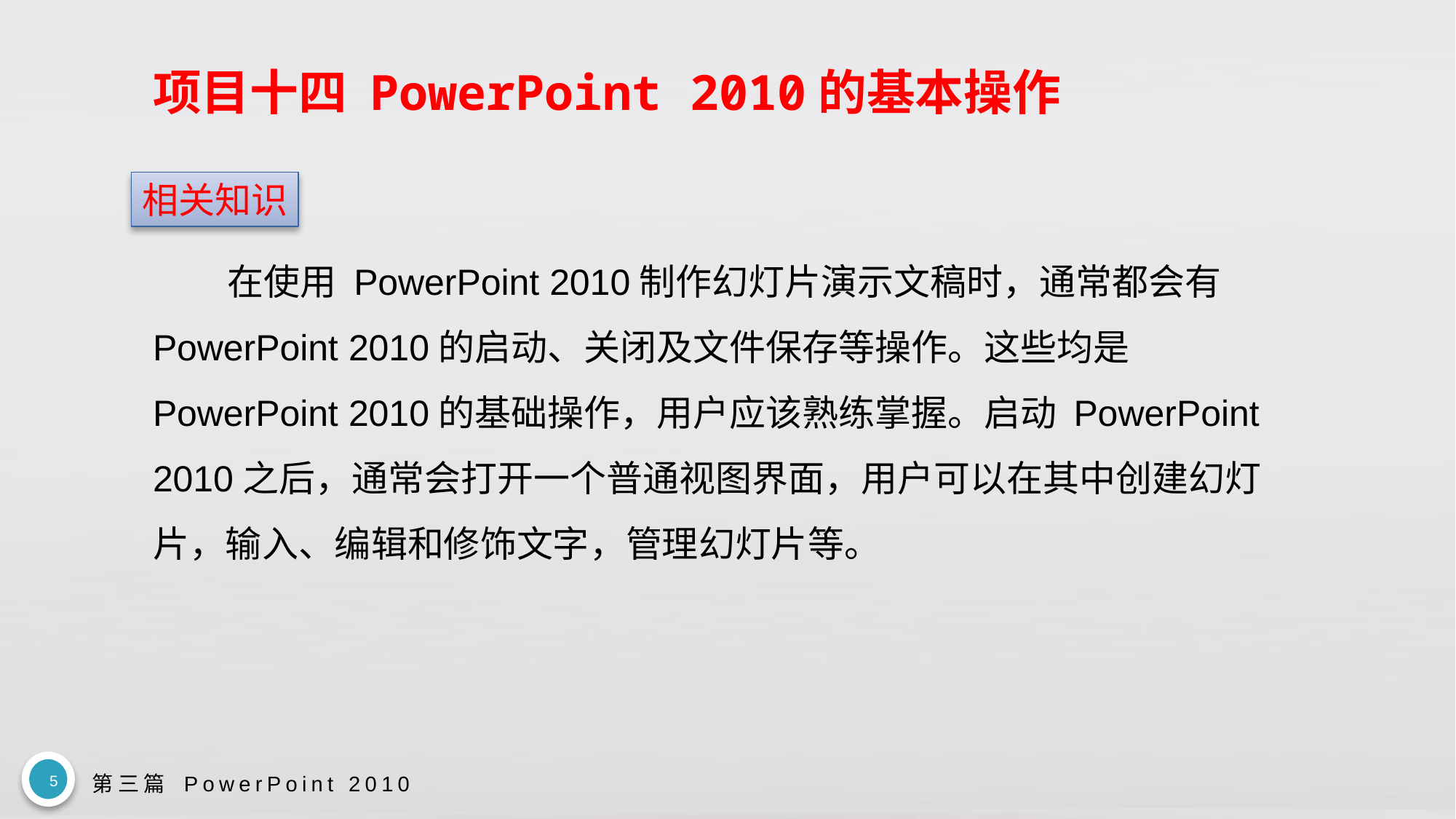

# 项目十四 PowerPoint 2010的基本操作
相关知识
在使用 PowerPoint 2010制作幻灯片演示文稿时，通常都会有 PowerPoint 2010的启动、关闭及文件保存等操作。这些均是 PowerPoint 2010的基础操作，用户应该熟练掌握。启动 PowerPoint 2010之后，通常会打开一个普通视图界面，用户可以在其中创建幻灯片，输入、编辑和修饰文字，管理幻灯片等。
5